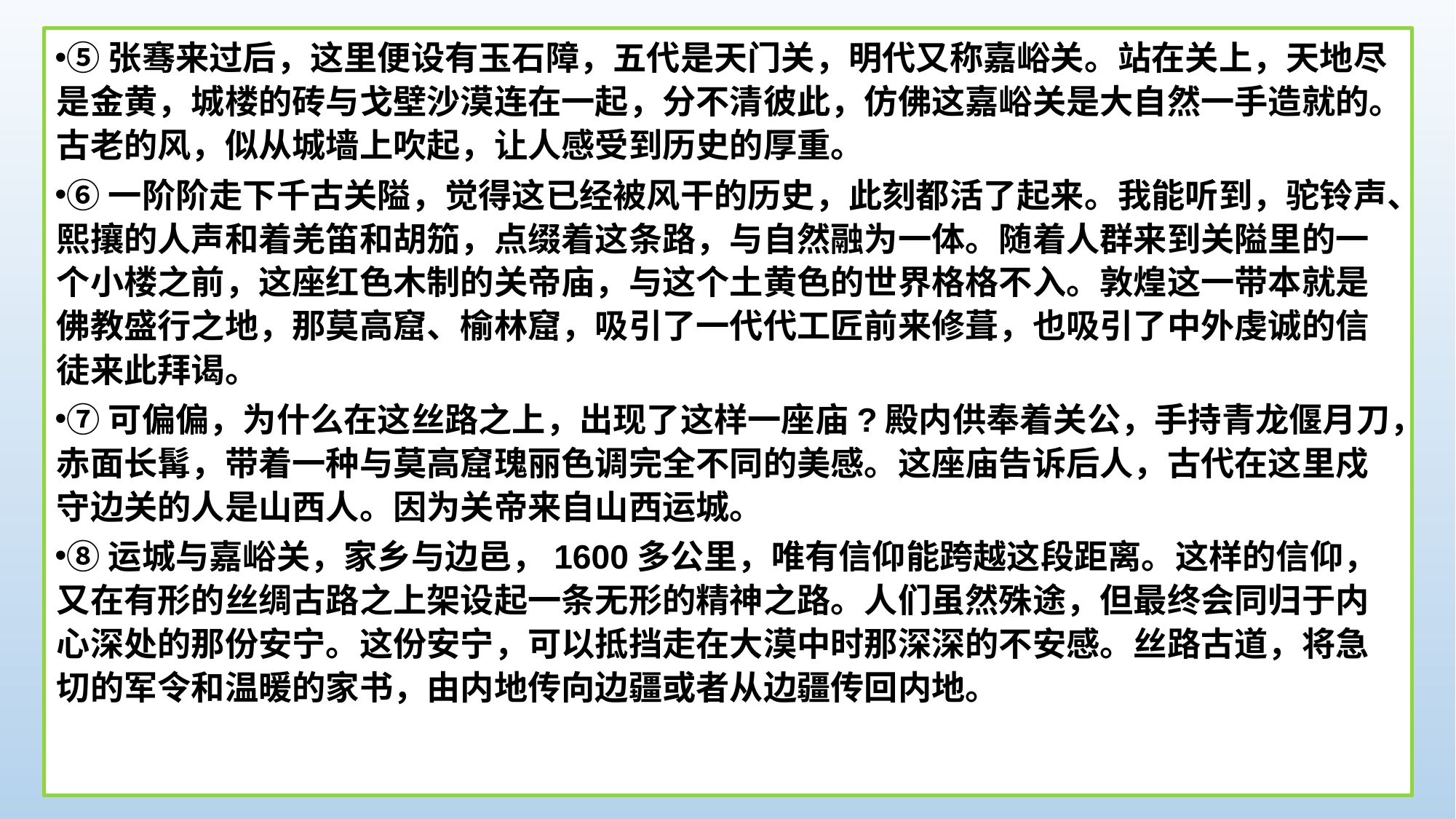

⑤张骞来过后，这里便设有玉石障，五代是天门关，明代又称嘉峪关。站在关上，天地尽是金黄，城楼的砖与戈壁沙漠连在一起，分不清彼此，仿佛这嘉峪关是大自然一手造就的。古老的风，似从城墙上吹起，让人感受到历史的厚重。
⑥一阶阶走下千古关隘，觉得这已经被风干的历史，此刻都活了起来。我能听到，驼铃声、熙攘的人声和着羌笛和胡笳，点缀着这条路，与自然融为一体。随着人群来到关隘里的一个小楼之前，这座红色木制的关帝庙，与这个土黄色的世界格格不入。敦煌这一带本就是佛教盛行之地，那莫高窟、榆林窟，吸引了一代代工匠前来修葺，也吸引了中外虔诚的信徒来此拜谒。
⑦可偏偏，为什么在这丝路之上，出现了这样一座庙?殿内供奉着关公，手持青龙偃月刀，赤面长髯，带着一种与莫高窟瑰丽色调完全不同的美感。这座庙告诉后人，古代在这里戍守边关的人是山西人。因为关帝来自山西运城。
⑧运城与嘉峪关，家乡与边邑，1600多公里，唯有信仰能跨越这段距离。这样的信仰，又在有形的丝绸古路之上架设起一条无形的精神之路。人们虽然殊途，但最终会同归于内心深处的那份安宁。这份安宁，可以抵挡走在大漠中时那深深的不安感。丝路古道，将急切的军令和温暖的家书，由内地传向边疆或者从边疆传回内地。